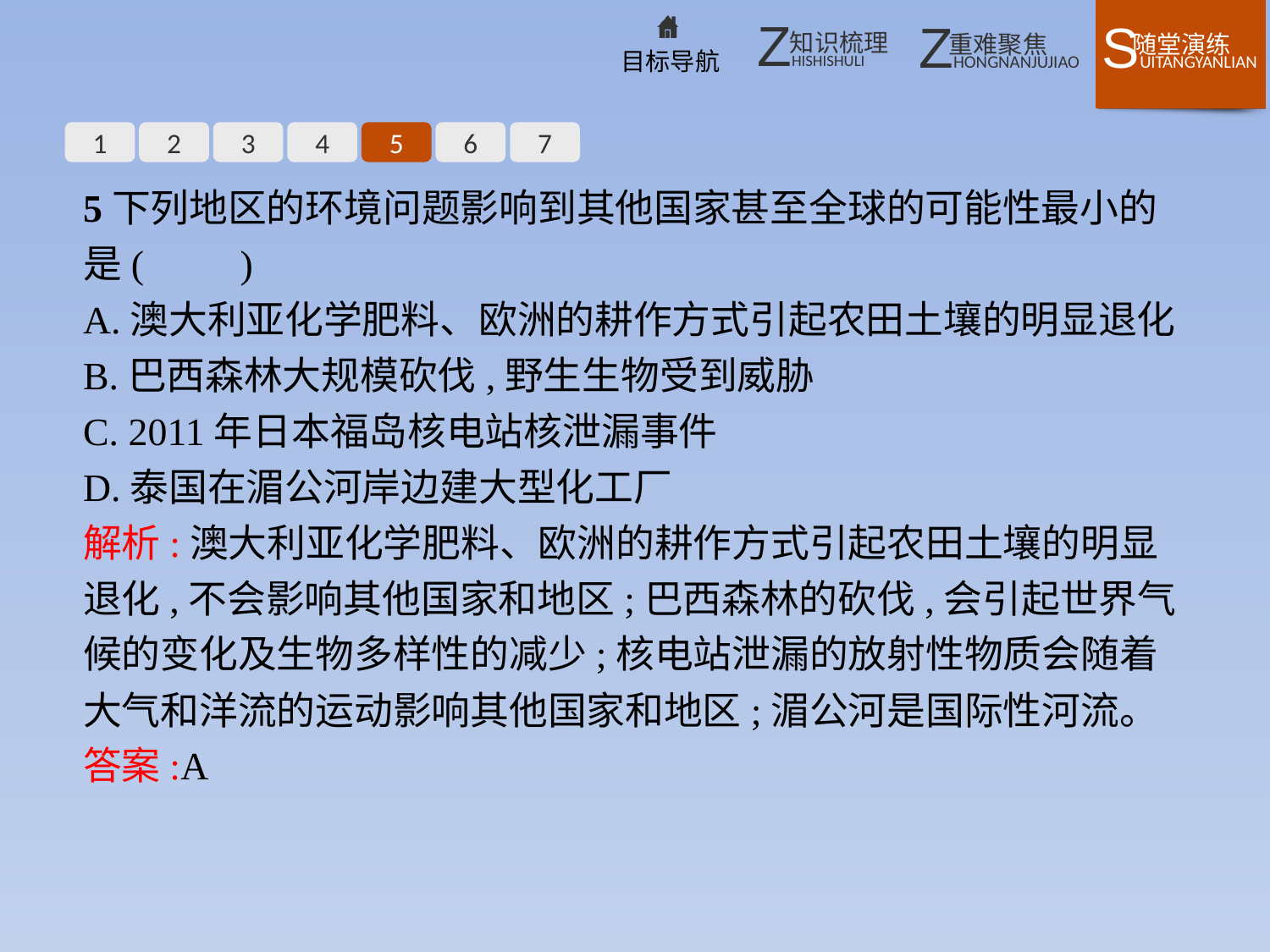

1
2
3
4
5
6
7
5下列地区的环境问题影响到其他国家甚至全球的可能性最小的是(　　)
A.澳大利亚化学肥料、欧洲的耕作方式引起农田土壤的明显退化
B.巴西森林大规模砍伐,野生生物受到威胁
C. 2011年日本福岛核电站核泄漏事件
D.泰国在湄公河岸边建大型化工厂
解析:澳大利亚化学肥料、欧洲的耕作方式引起农田土壤的明显退化,不会影响其他国家和地区;巴西森林的砍伐,会引起世界气候的变化及生物多样性的减少;核电站泄漏的放射性物质会随着大气和洋流的运动影响其他国家和地区;湄公河是国际性河流。
答案:A